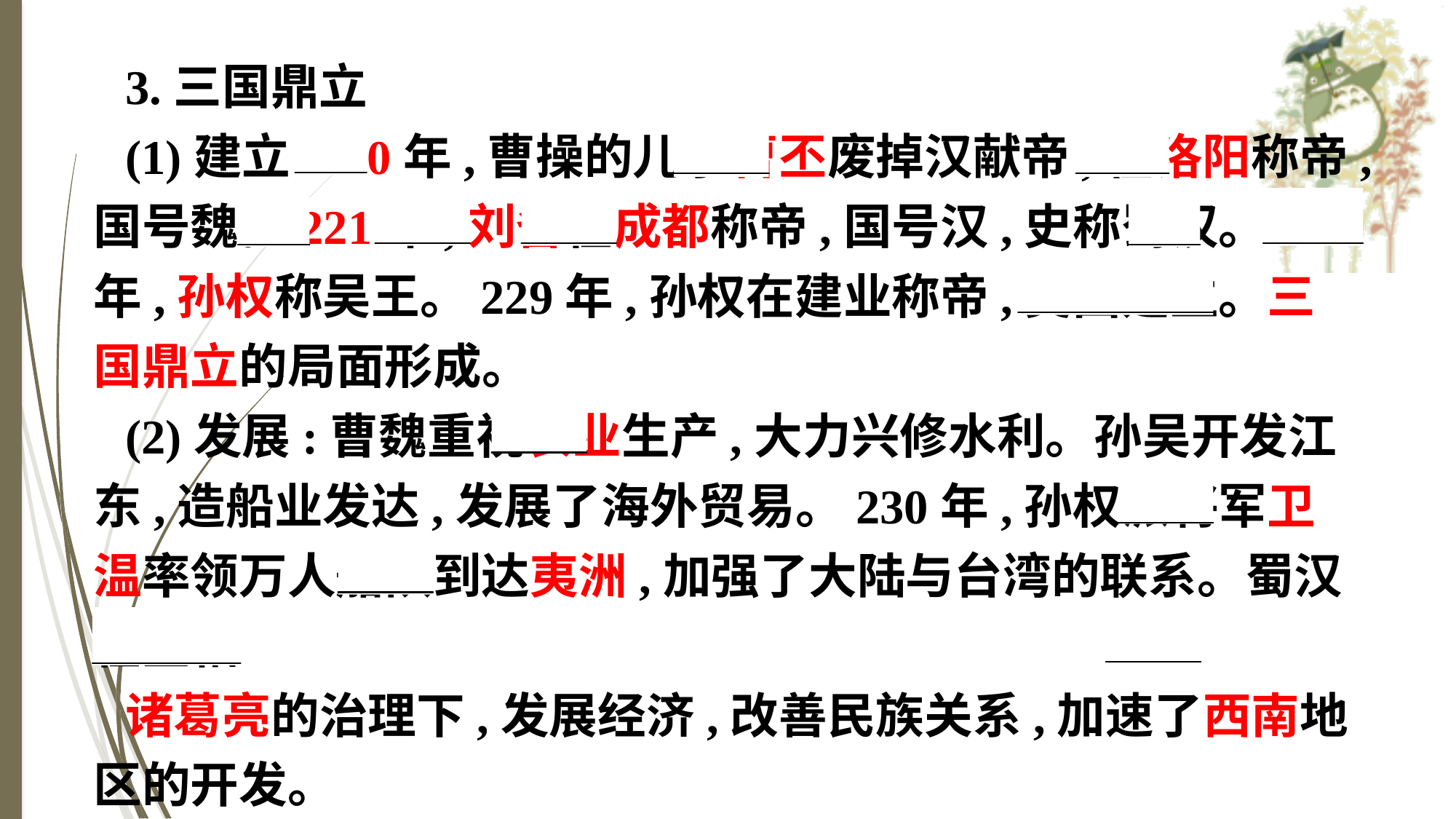

3.三国鼎立
(1)建立:220年,曹操的儿子曹丕废掉汉献帝,在洛阳称帝,国号魏。221年,刘备在成都称帝,国号汉,史称蜀汉。222年,孙权称吴王。229年,孙权在建业称帝,吴国建立。三国鼎立的局面形成。
(2)发展:曹魏重视农业生产,大力兴修水利。孙吴开发江东,造船业发达,发展了海外贸易。230年,孙权派将军卫温率领万人船队到达夷洲,加强了大陆与台湾的联系。蜀汉在丞相
诸葛亮的治理下,发展经济,改善民族关系,加速了西南地区的开发。